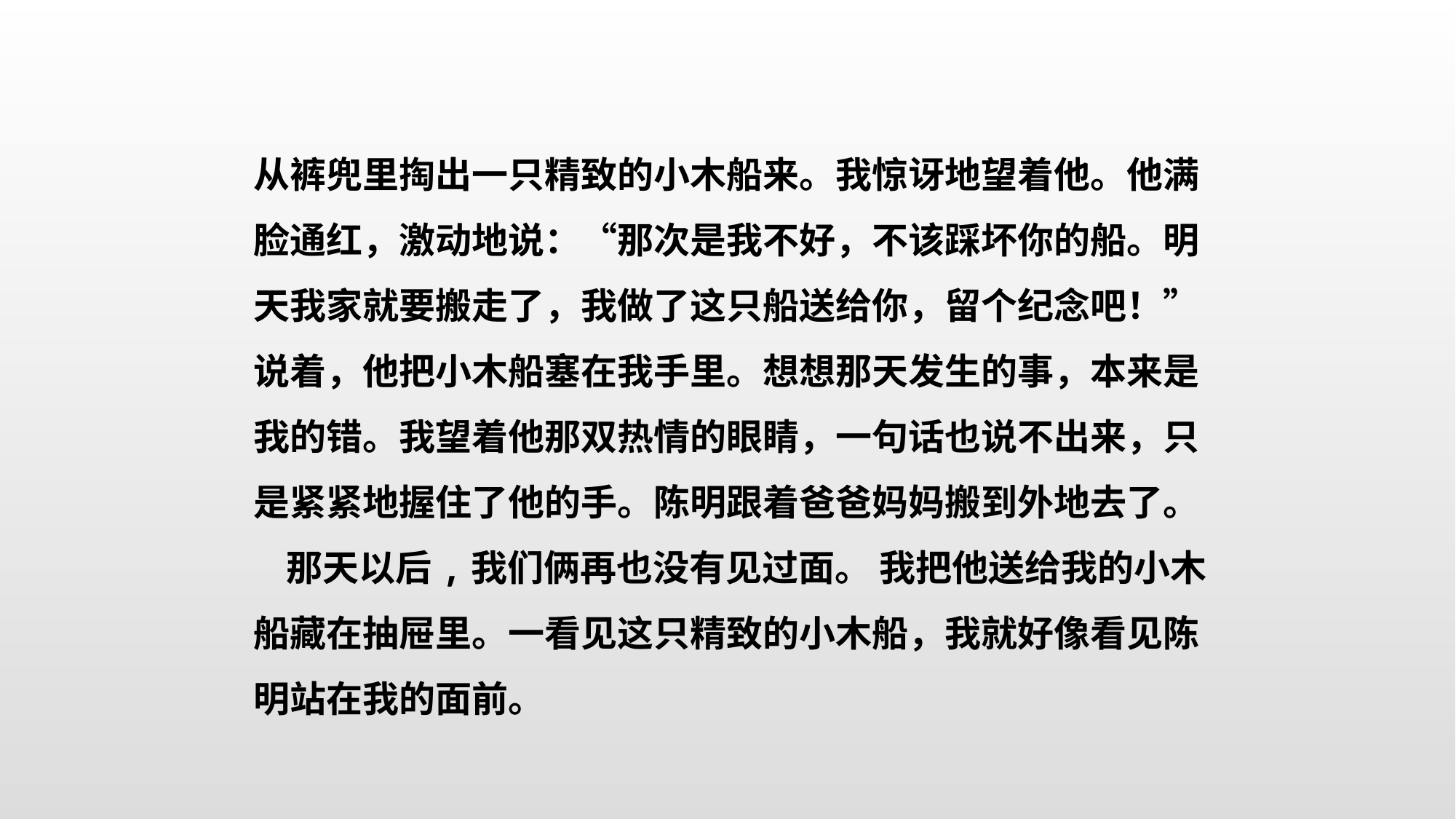

从裤兜里掏出一只精致的小木船来。我惊讶地望着他。他满脸通红，激动地说：“那次是我不好，不该踩坏你的船。明天我家就要搬走了，我做了这只船送给你，留个纪念吧！”说着，他把小木船塞在我手里。想想那天发生的事，本来是我的错。我望着他那双热情的眼睛，一句话也说不出来，只是紧紧地握住了他的手。陈明跟着爸爸妈妈搬到外地去了。       那天以后,我们俩再也没有见过面。 我把他送给我的小木船藏在抽屉里。一看见这只精致的小木船，我就好像看见陈明站在我的面前。